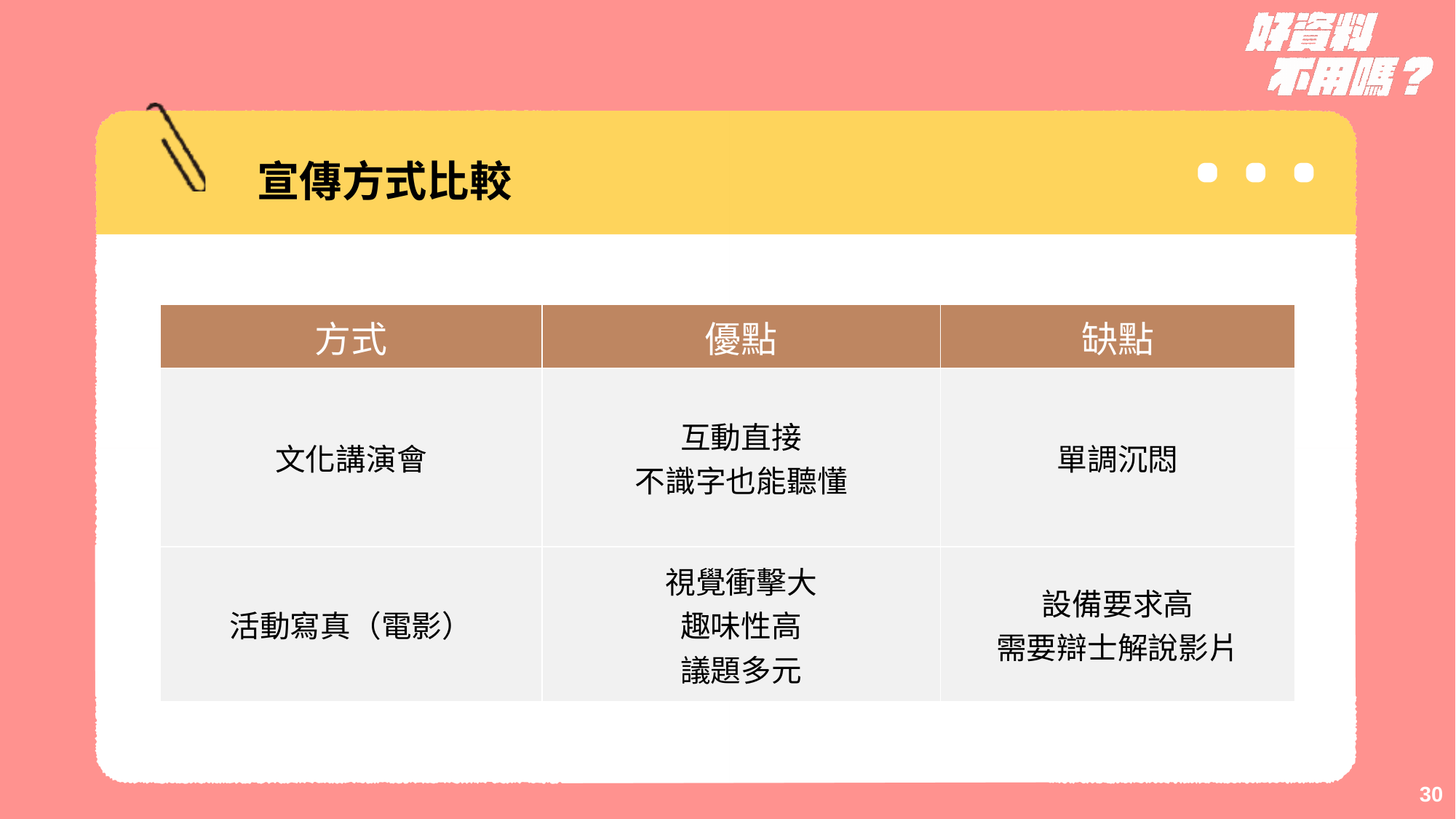

宣傳方式比較
| 方式 | 優點 | 缺點 |
| --- | --- | --- |
| 文化講演會 | 互動直接 不識字也能聽懂 | 單調沉悶 |
| 活動寫真（電影） | 視覺衝擊大 趣味性高 議題多元 | 設備要求高 需要辯士解說影片 |